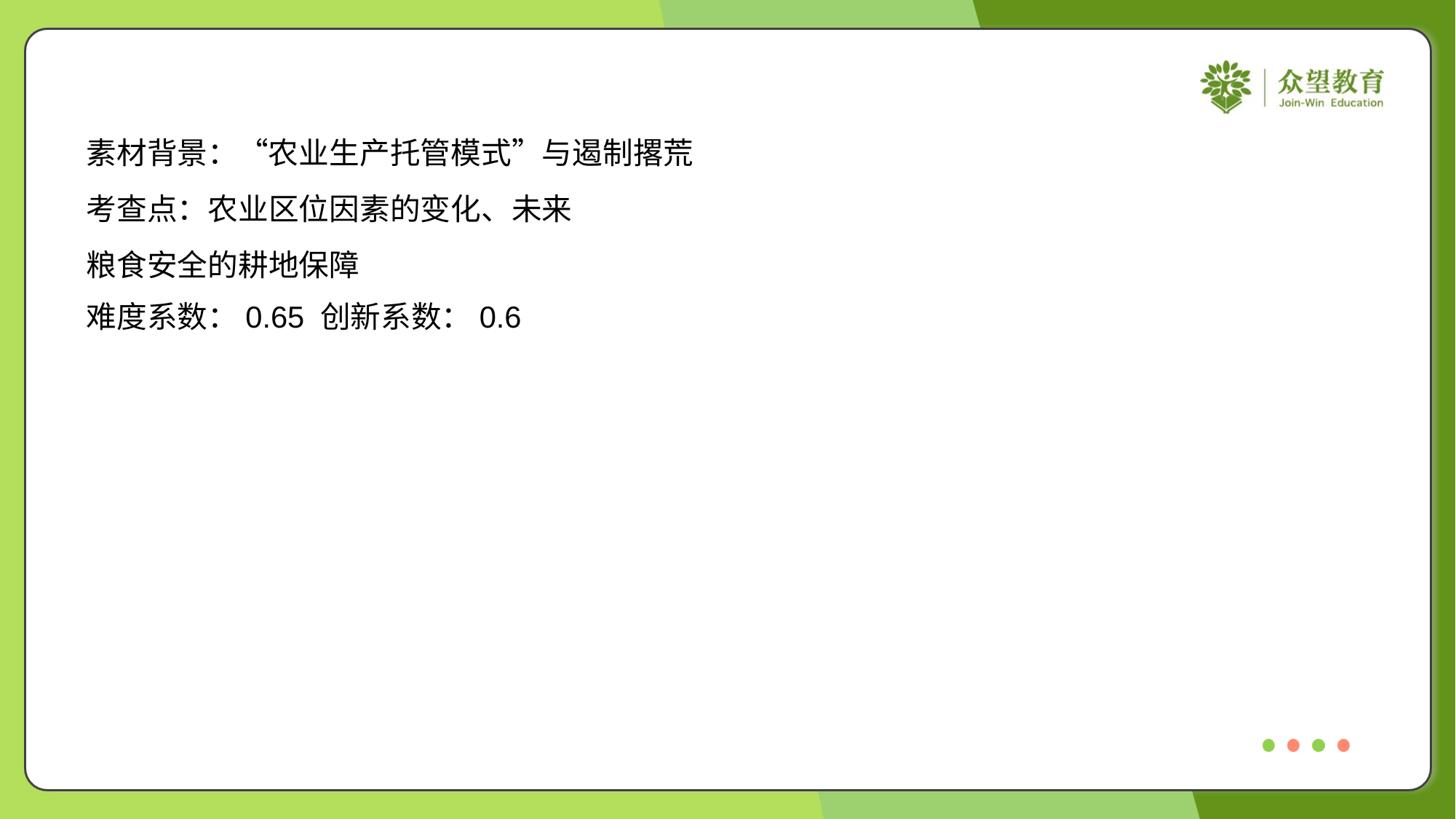

素材背景：“农业生产托管模式”与遏制撂荒
考查点：农业区位因素的变化、未来
粮食安全的耕地保障
难度系数：0.65 创新系数：0.6